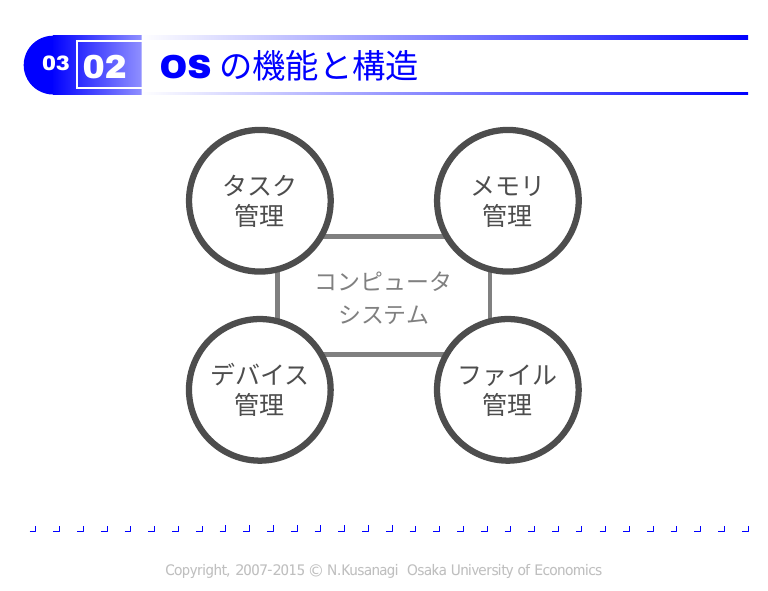

# 02   OSの機能と構造
タスク
管理
メモリ
管理
コンピュータ
システム
デバイス
管理
ファイル
管理